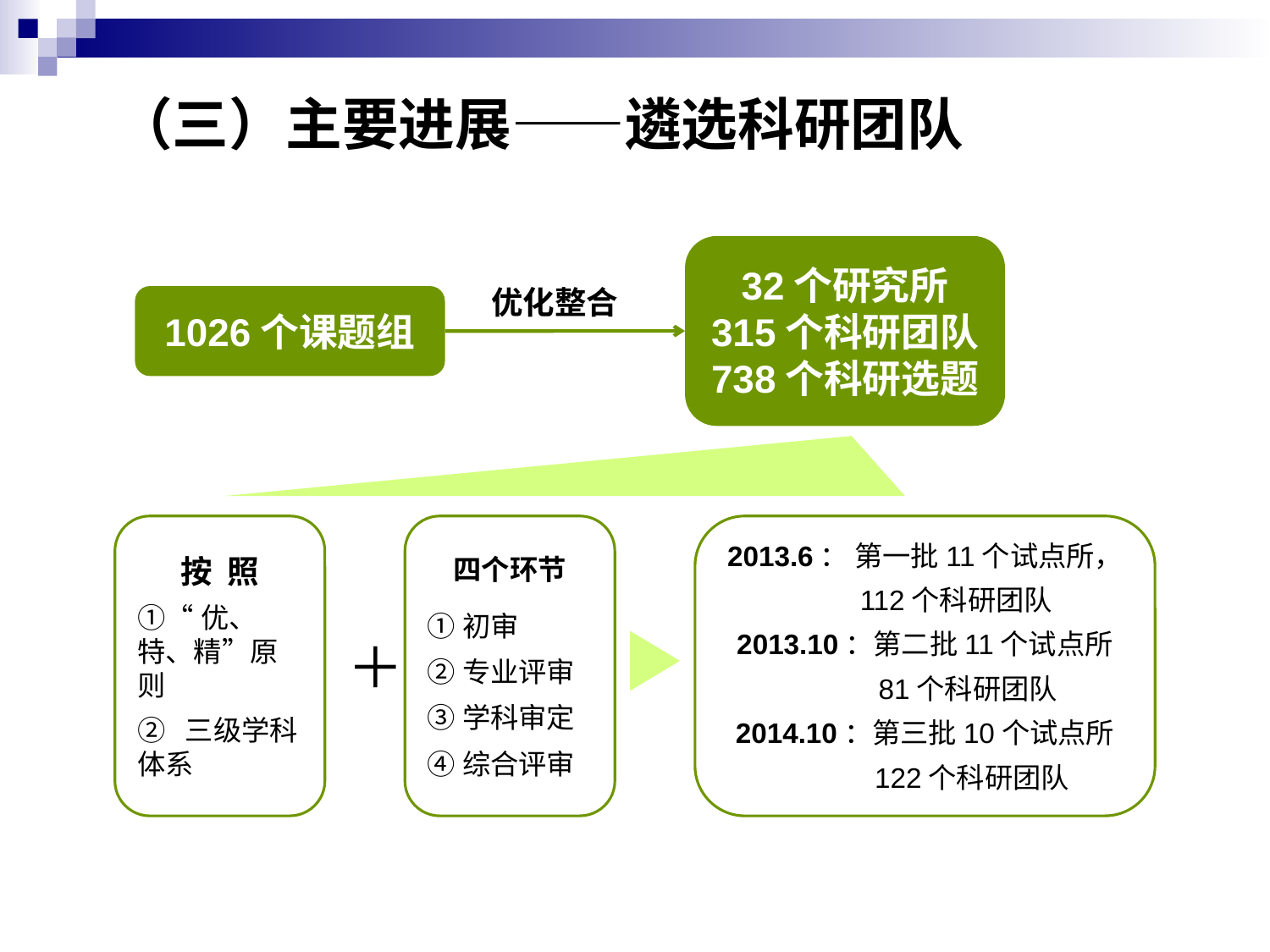

# （三）主要进展——遴选科研团队
32个研究所
315个科研团队
738个科研选题
优化整合
1026个课题组

按  照
①“优、特、精”原则
②  三级学科体系
四个环节
①初审
②专业评审
③学科审定
④综合评审
2013.6： 第一批11个试点所，
        112个科研团队
2013.10：第二批11个试点所
           81个科研团队
2014.10：第三批10个试点所
            122个科研团队
＋